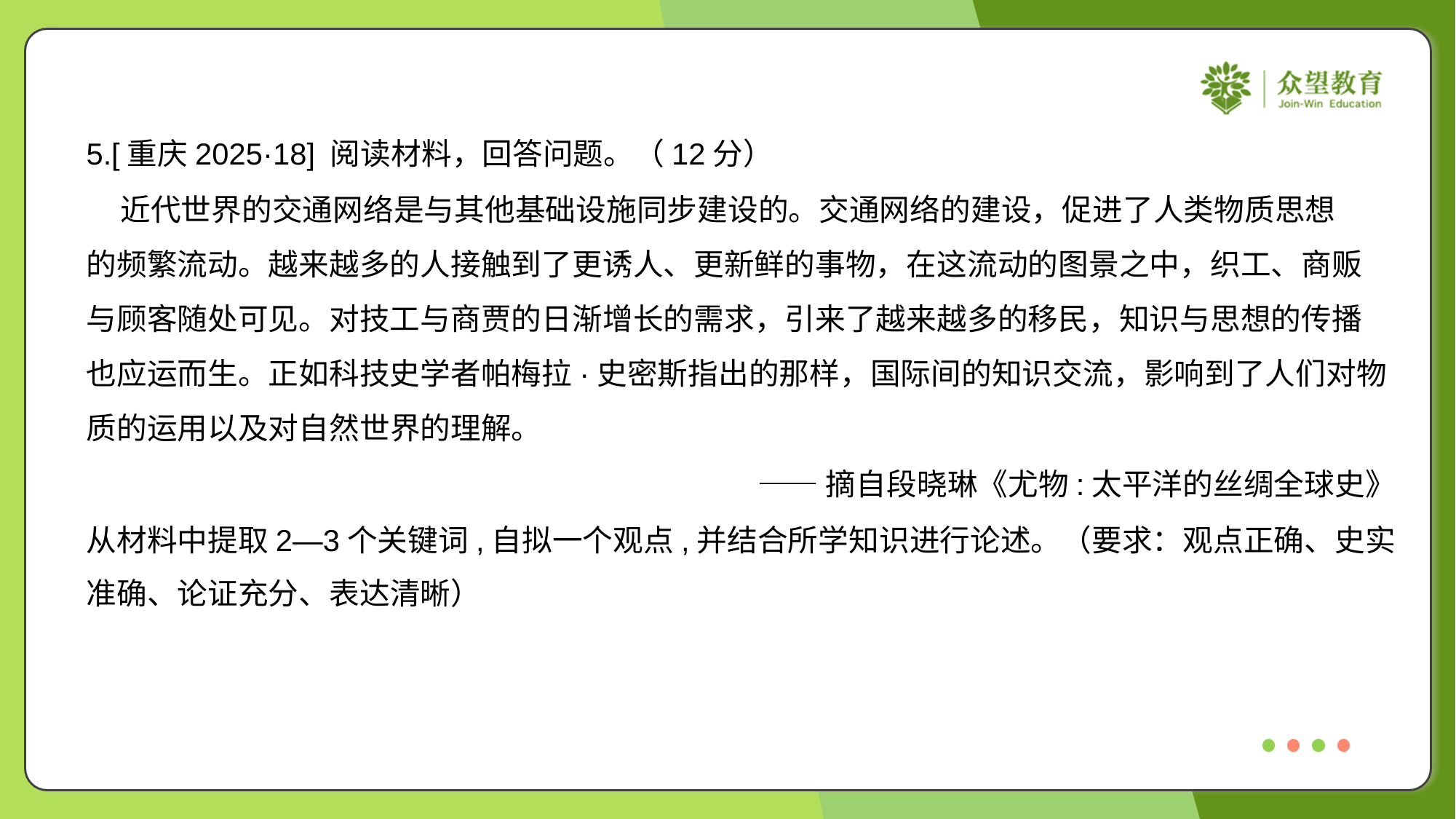

5.[重庆2025·18] 阅读材料，回答问题。（12分）
    近代世界的交通网络是与其他基础设施同步建设的。交通网络的建设，促进了人类物质思想
的频繁流动。越来越多的人接触到了更诱人、更新鲜的事物，在这流动的图景之中，织工、商贩
与顾客随处可见。对技工与商贾的日渐增长的需求，引来了越来越多的移民，知识与思想的传播
也应运而生。正如科技史学者帕梅拉·史密斯指出的那样，国际间的知识交流，影响到了人们对物
质的运用以及对自然世界的理解。
——摘自段晓琳《尤物:太平洋的丝绸全球史》
从材料中提取2—3个关键词,自拟一个观点,并结合所学知识进行论述。（要求：观点正确、史实
准确、论证充分、表达清晰）